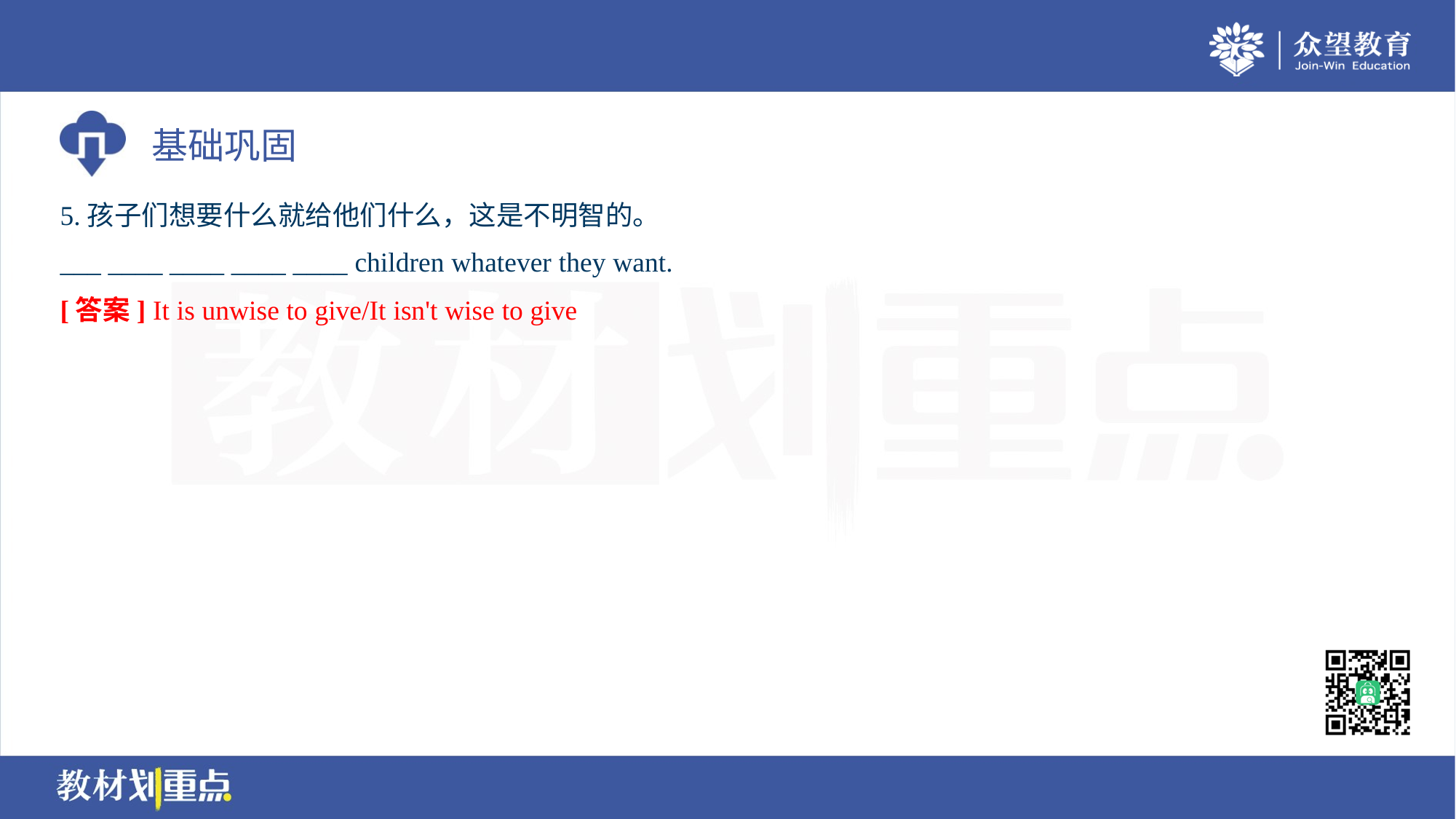

5.孩子们想要什么就给他们什么，这是不明智的。
___ ____ ____ ____ ____ children whatever they want.
[答案] It is unwise to give/It isn't wise to give